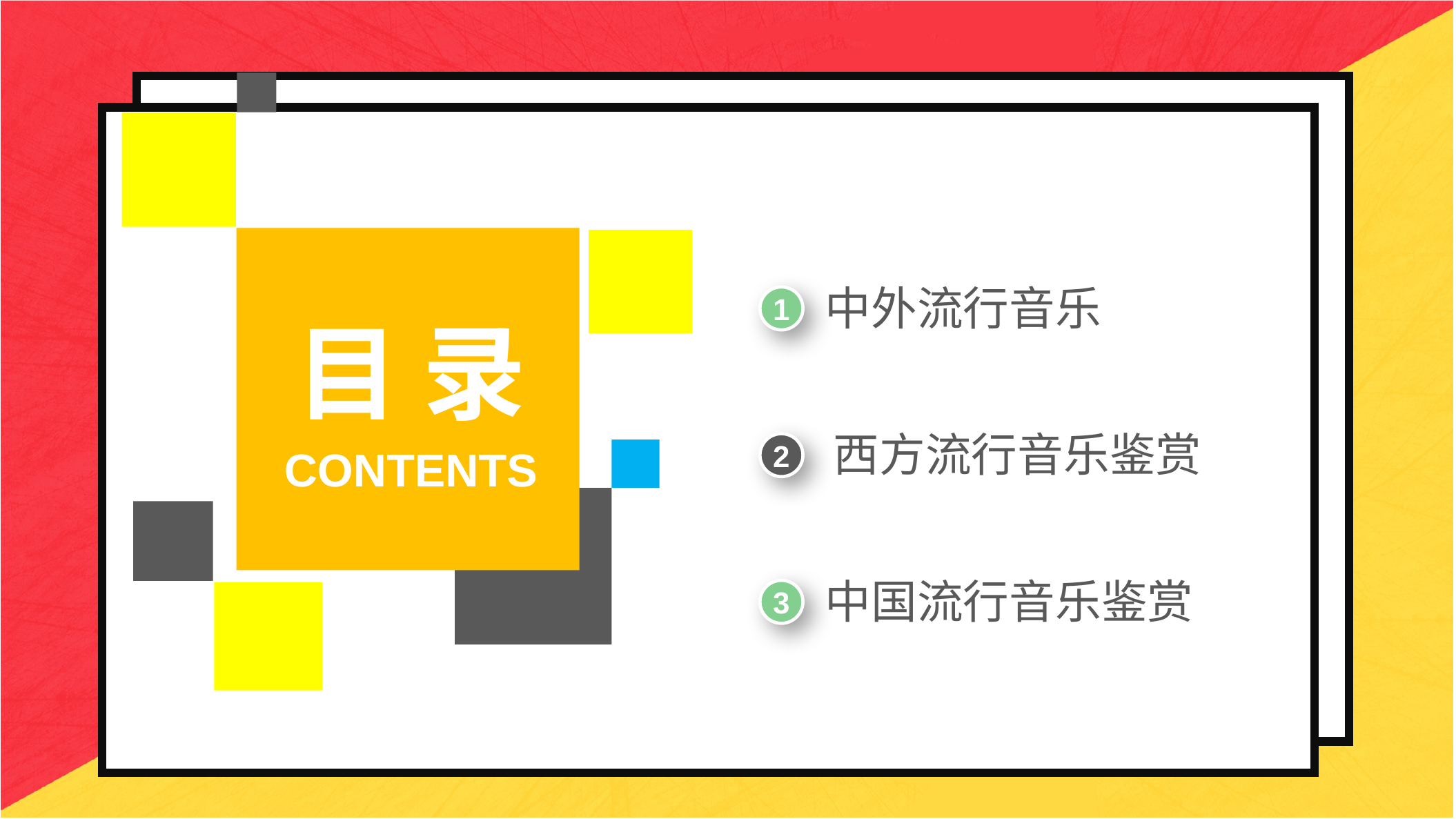

中外流行音乐
1
目 录
西方流行音乐鉴赏
2

CONTENTS

中国流行音乐鉴赏
3